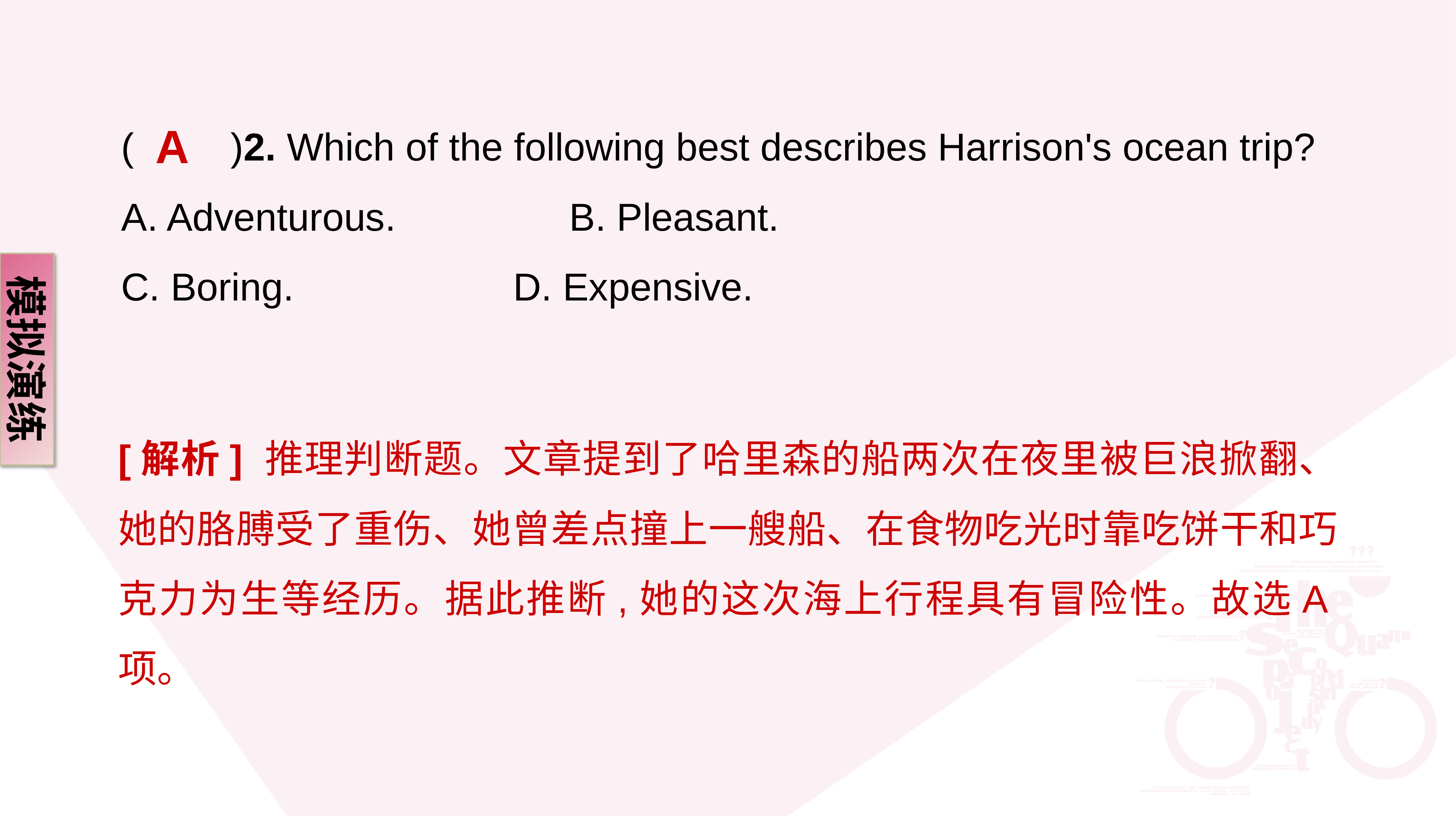

A
(　　)2. Which of the following best describes Harrison's ocean trip?
A. Adventurous. 			B. Pleasant.
C. Boring. 				D. Expensive.
模拟演练
[解析] 推理判断题。文章提到了哈里森的船两次在夜里被巨浪掀翻、她的胳膊受了重伤、她曾差点撞上一艘船、在食物吃光时靠吃饼干和巧克力为生等经历。据此推断,她的这次海上行程具有冒险性。故选A项。